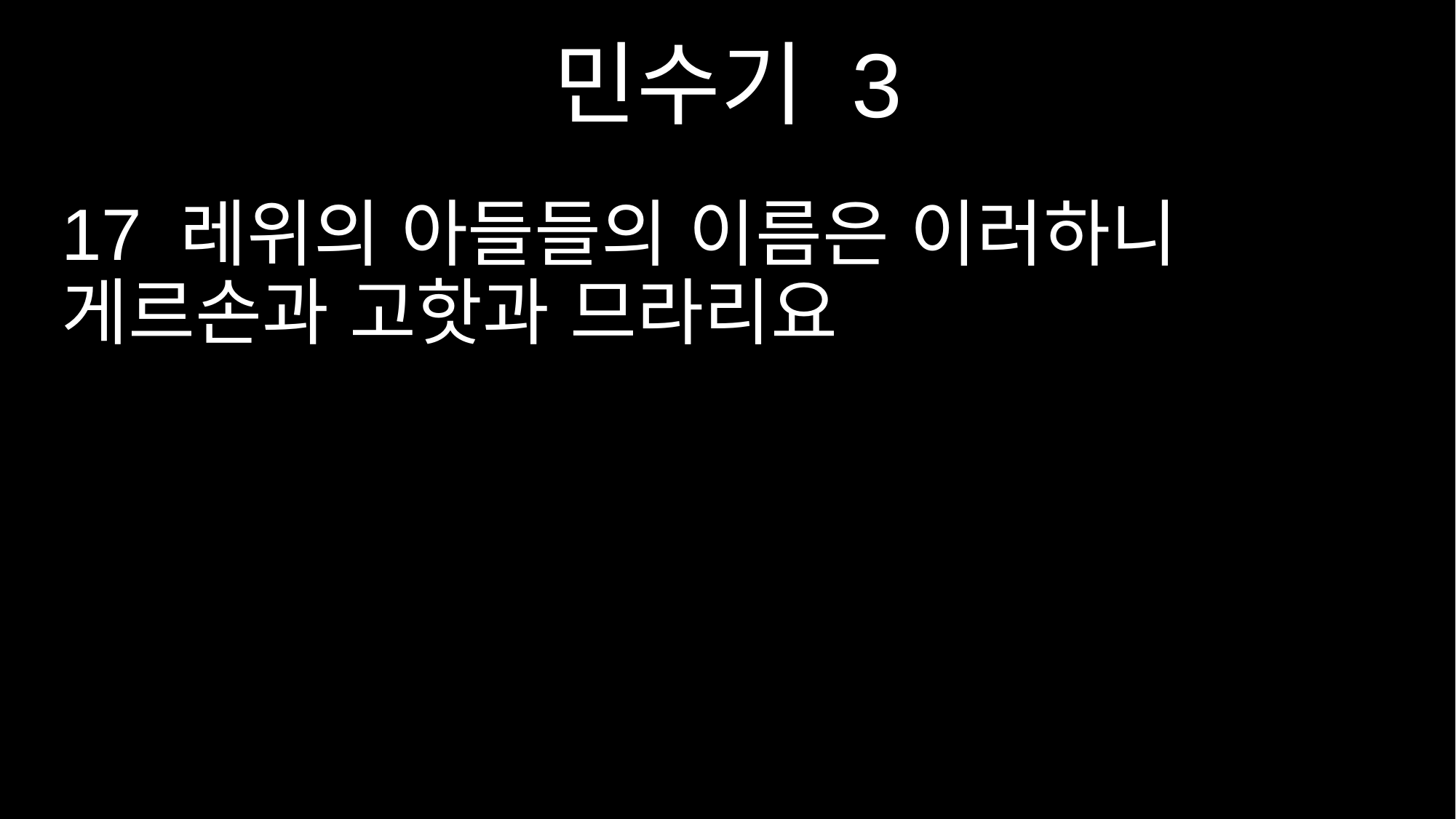

민수기 3
17 레위의 아들들의 이름은 이러하니 게르손과 고핫과 므라리요